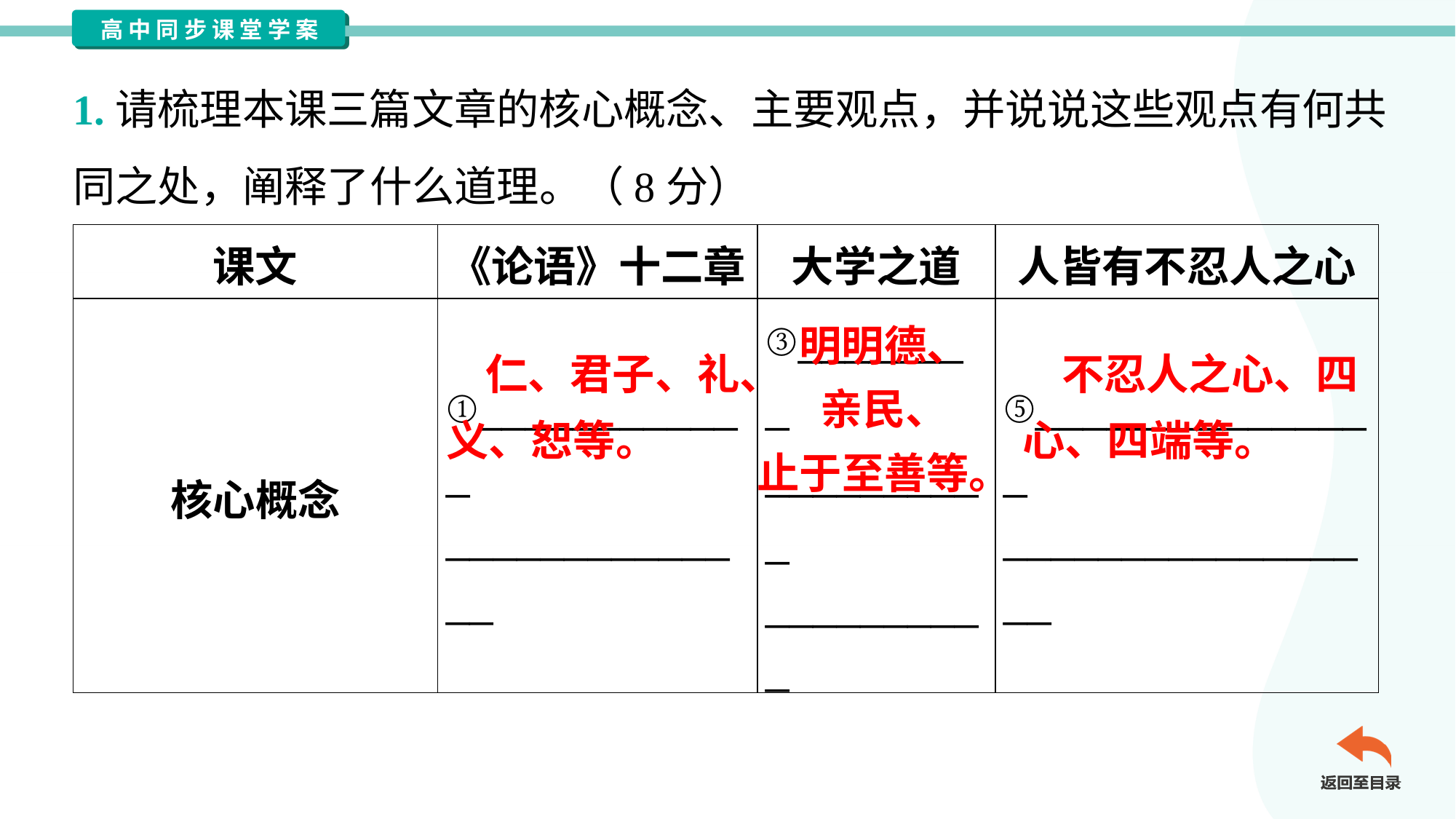

1.请梳理本课三篇文章的核心概念、主要观点，并说说这些观点有何共
同之处，阐释了什么道理。（8分）
| 课文 | 《论语》十二章 | 大学之道 | 人皆有不忍人之心 |
| --- | --- | --- | --- |
| 核心概念 | ①\_\_\_\_\_\_\_\_\_\_\_\_ \_\_\_\_\_\_\_\_\_\_\_\_\_\_ | ③\_\_\_\_\_\_\_\_ \_\_\_\_\_\_\_\_\_\_ \_\_\_\_\_\_\_\_\_\_ | ⑤\_\_\_\_\_\_\_\_\_\_\_\_\_\_\_ \_\_\_\_\_\_\_\_\_\_\_\_\_\_\_\_\_ |
明明德、
亲民、
止于至善等。
   不忍人之心、四心、四端等。
   仁、君子、礼、义、恕等。